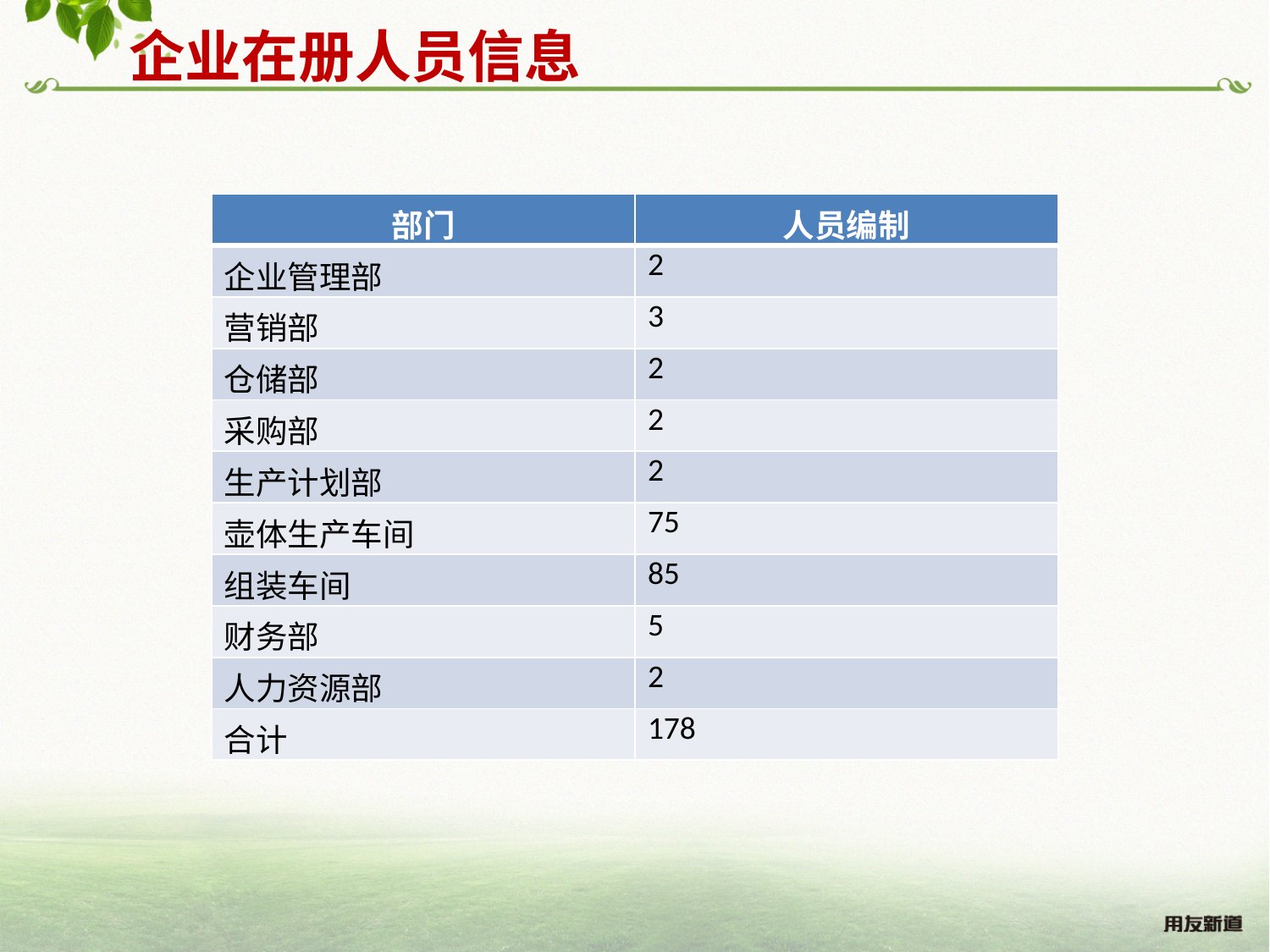

企业在册人员信息
| 部门 | 人员编制 |
| --- | --- |
| 企业管理部 | 2 |
| 营销部 | 3 |
| 仓储部 | 2 |
| 采购部 | 2 |
| 生产计划部 | 2 |
| 壶体生产车间 | 75 |
| 组装车间 | 85 |
| 财务部 | 5 |
| 人力资源部 | 2 |
| 合计 | 178 |